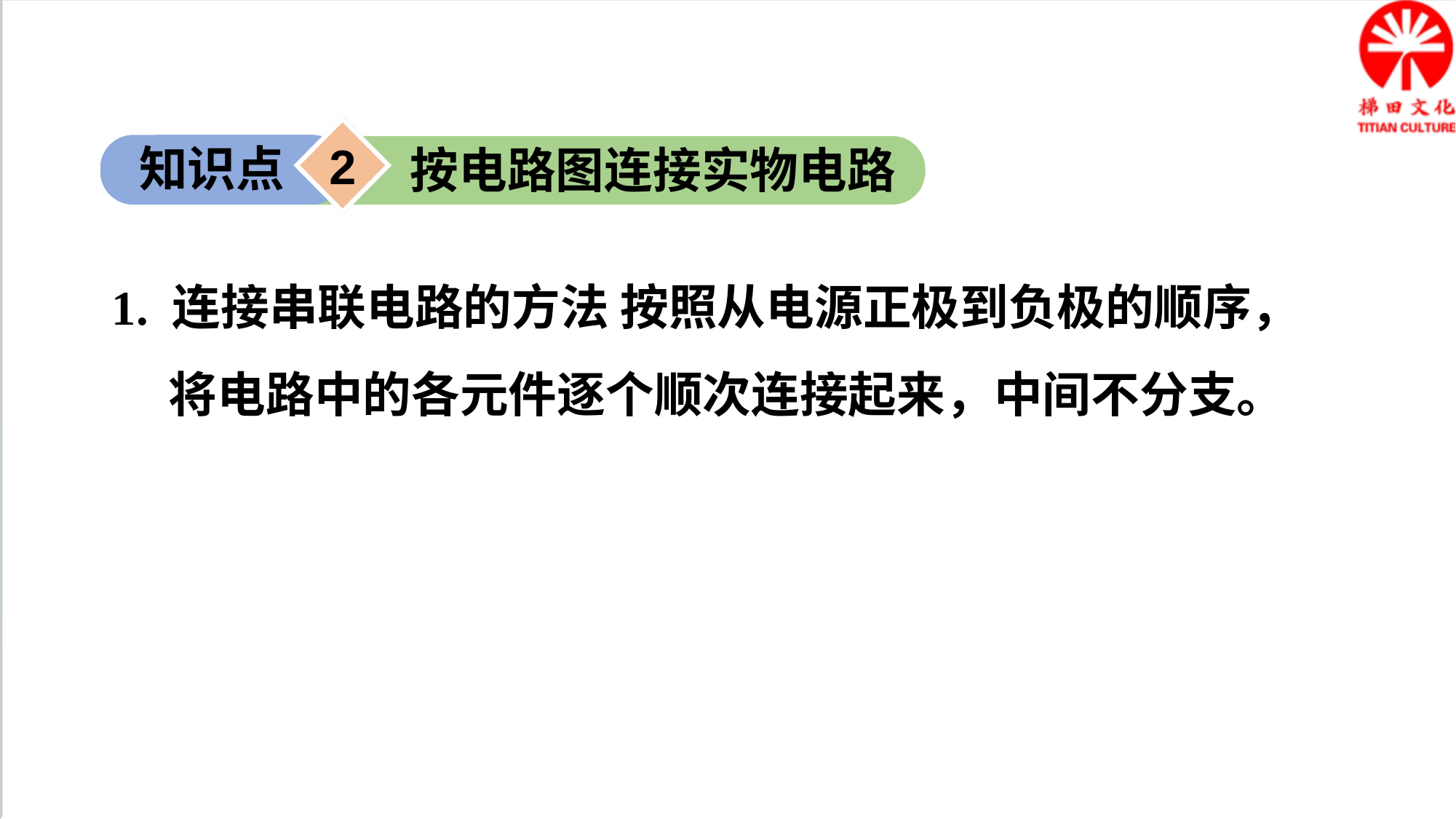

2
知识点
按电路图连接实物电路

1. 连接串联电路的方法 按照从电源正极到负极的顺序，将电路中的各元件逐个顺次连接起来，中间不分支。